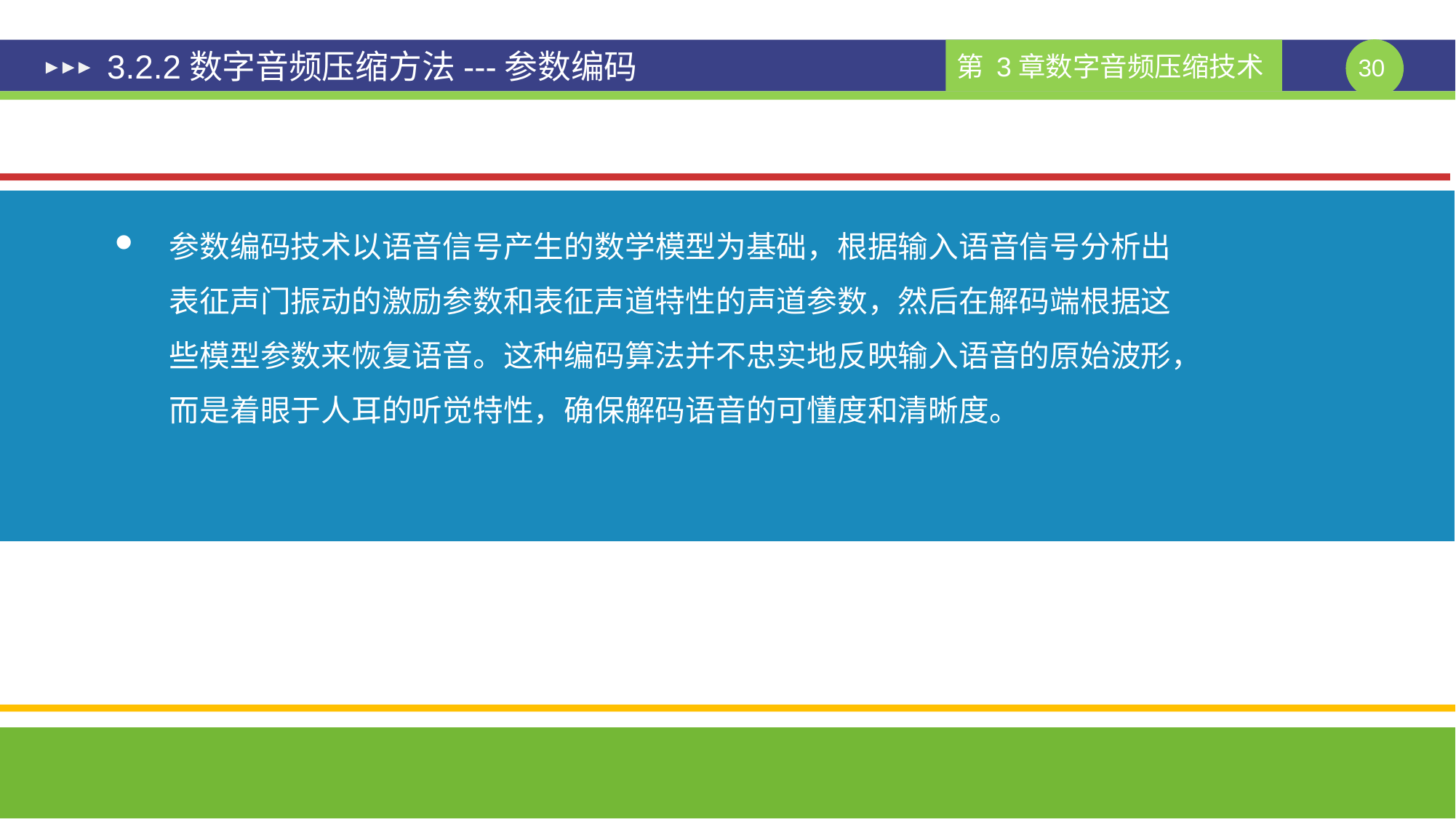

# 3.2.2数字音频压缩方法---参数编码

参数编码技术以语音信号产生的数学模型为基础，根据输入语音信号分析出表征声门振动的激励参数和表征声道特性的声道参数，然后在解码端根据这些模型参数来恢复语音。这种编码算法并不忠实地反映输入语音的原始波形，而是着眼于人耳的听觉特性，确保解码语音的可懂度和清晰度。